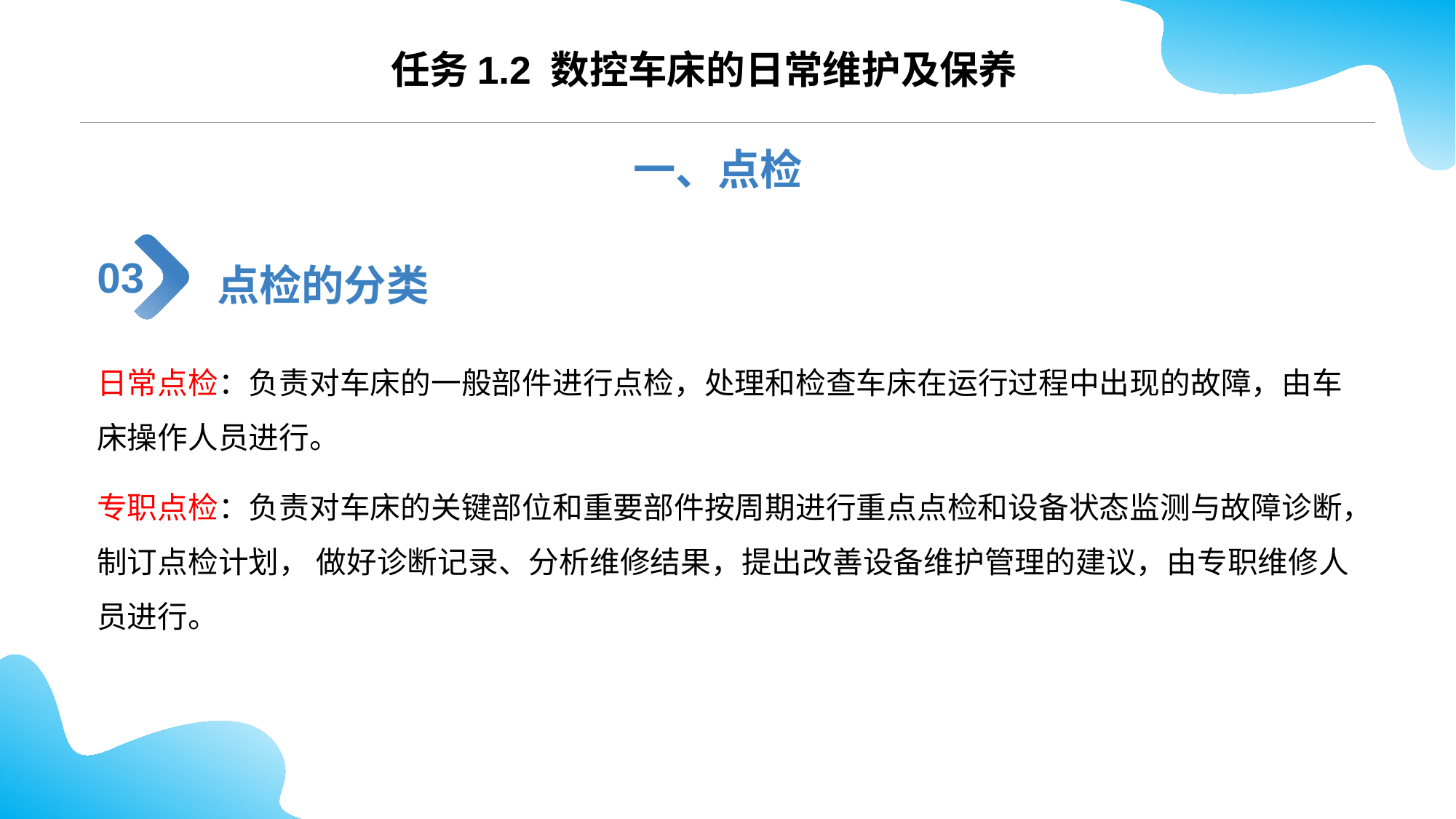

CONTENTS
任务1.2 数控车床的日常维护及保养
一、点检
点检的分类
03

日常点检：负责对车床的一般部件进行点检，处理和检查车床在运行过程中出现的故障，由车床操作人员进行。
专职点检：负责对车床的关键部位和重要部件按周期进行重点点检和设备状态监测与故障诊断，制订点检计划， 做好诊断记录、分析维修结果，提出改善设备维护管理的建议，由专职维修人员进行。